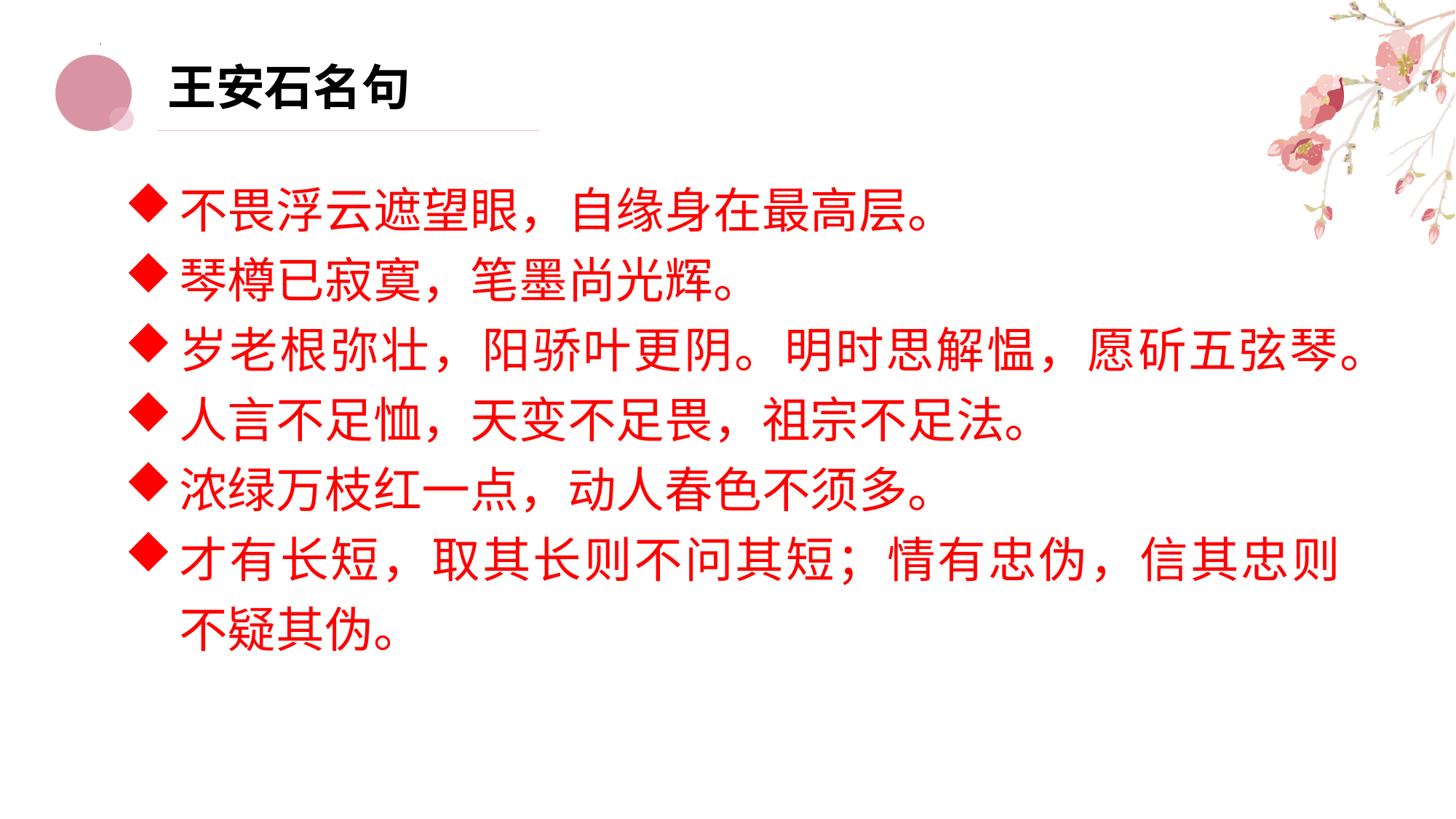

王安石名句
不畏浮云遮望眼，自缘身在最高层。
琴樽已寂寞，笔墨尚光辉。
岁老根弥壮，阳骄叶更阴。明时思解愠，愿斫五弦琴。
人言不足恤，天变不足畏，祖宗不足法。
浓绿万枝红一点，动人春色不须多。
才有长短，取其长则不问其短；情有忠伪，信其忠则不疑其伪。